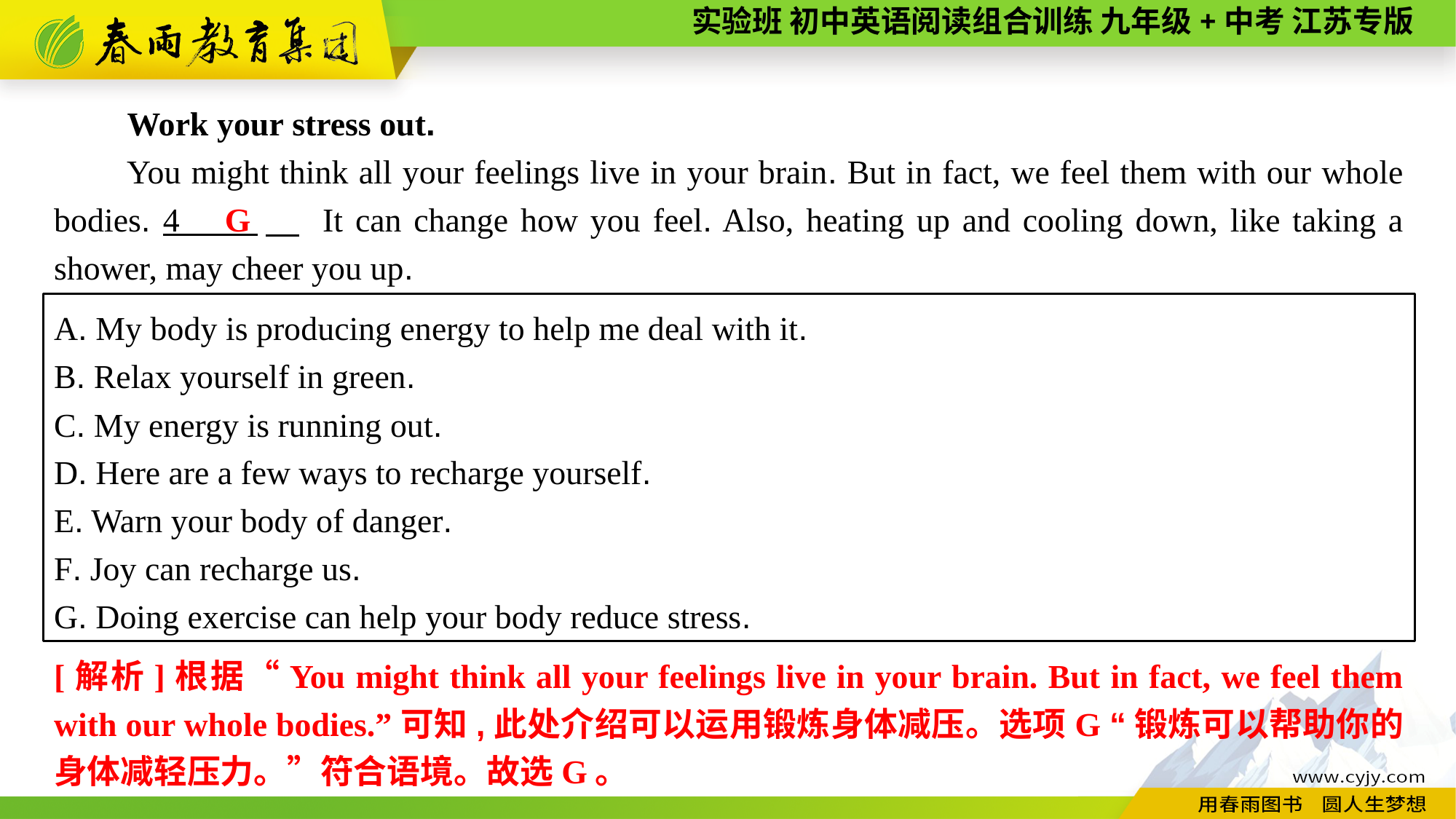

Work your stress out.
You might think all your feelings live in your brain. But in fact, we feel them with our whole bodies. 4      　 It can change how you feel. Also, heating up and cooling down, like taking a shower, may cheer you up.
G
A. My body is producing energy to help me deal with it.
B. Relax yourself in green.
C. My energy is running out.
D. Here are a few ways to recharge yourself.
E. Warn your body of danger.
F. Joy can recharge us.
G. Doing exercise can help your body reduce stress.
[解析]根据“You might think all your feelings live in your brain. But in fact, we feel them with our whole bodies.”可知,此处介绍可以运用锻炼身体减压。选项G “锻炼可以帮助你的身体减轻压力。”符合语境。故选G。